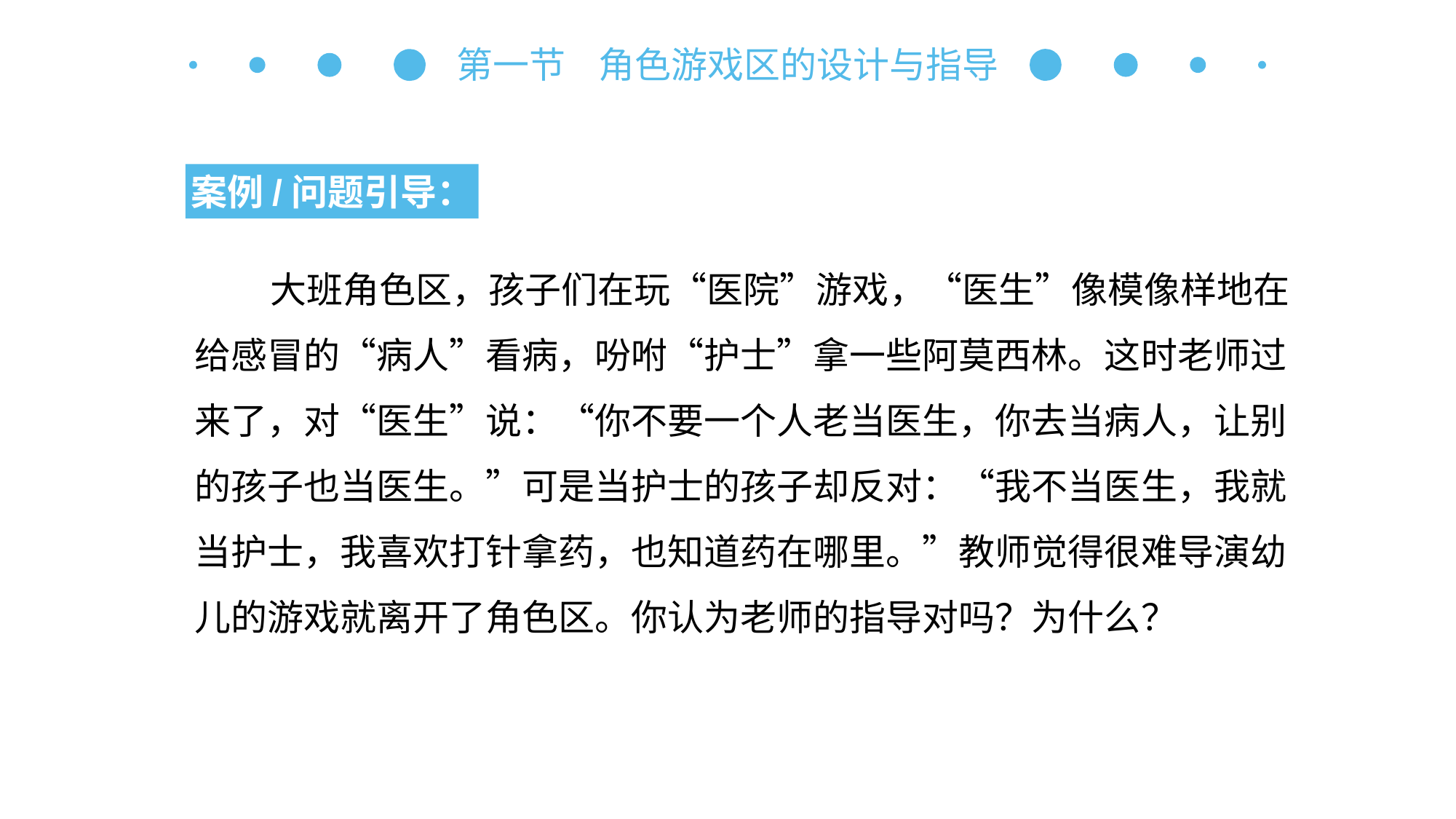

第一节    角色游戏区的设计与指导

案例/问题引导：
大班角色区，孩子们在玩“医院”游戏，“医生”像模像样地在给感冒的“病人”看病，吩咐“护士”拿一些阿莫西林。这时老师过来了，对“医生”说：“你不要一个人老当医生，你去当病人，让别的孩子也当医生。”可是当护士的孩子却反对：“我不当医生，我就当护士，我喜欢打针拿药，也知道药在哪里。”教师觉得很难导演幼儿的游戏就离开了角色区。你认为老师的指导对吗？为什么？